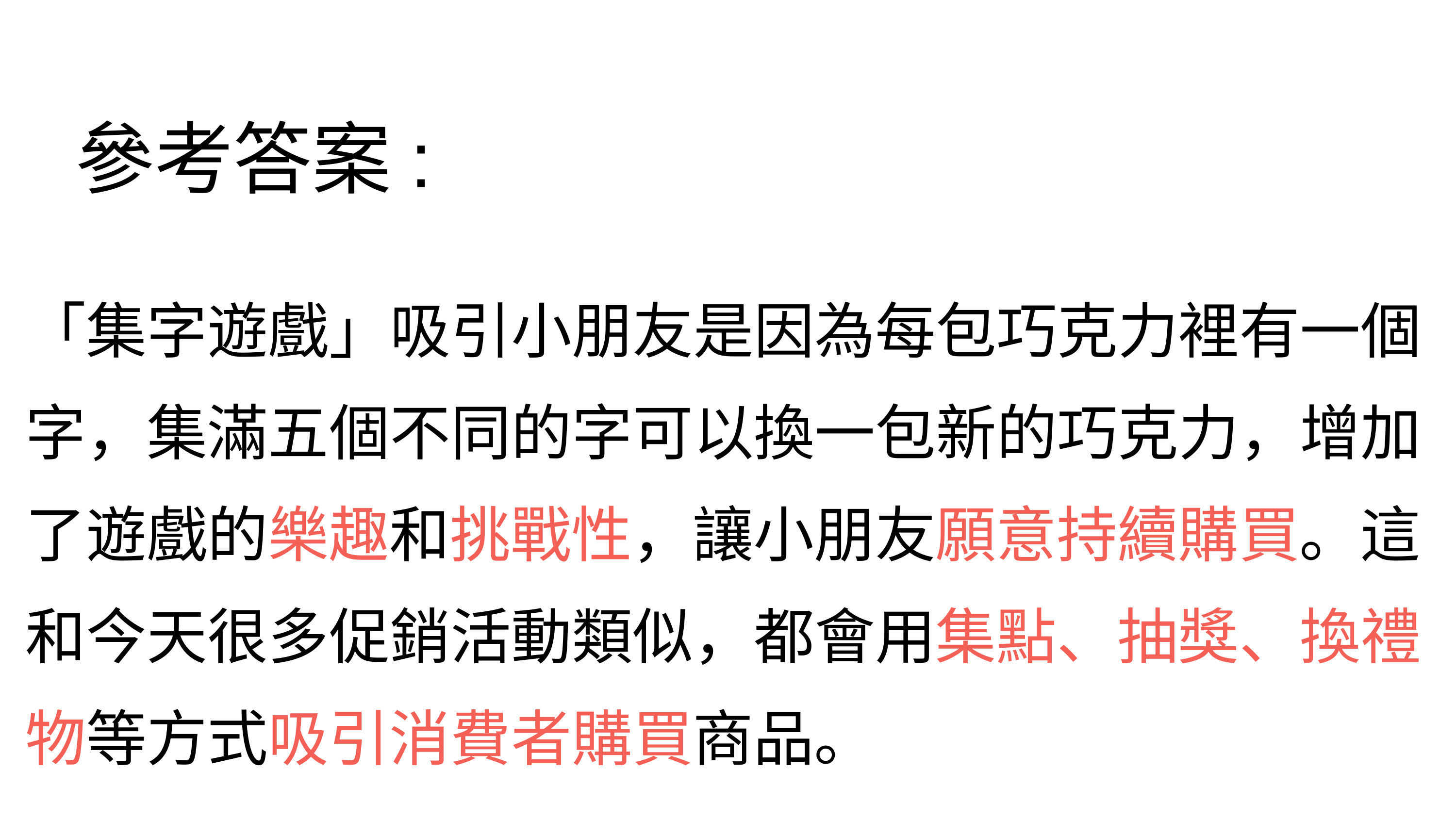

參考答案:
「集字遊戲」吸引小朋友是因為每包巧克力裡有一個字，集滿五個不同的字可以換一包新的巧克力，增加了遊戲的樂趣和挑戰性，讓小朋友願意持續購買。這和今天很多促銷活動類似，都會用集點、抽獎、換禮物等方式吸引消費者購買商品。